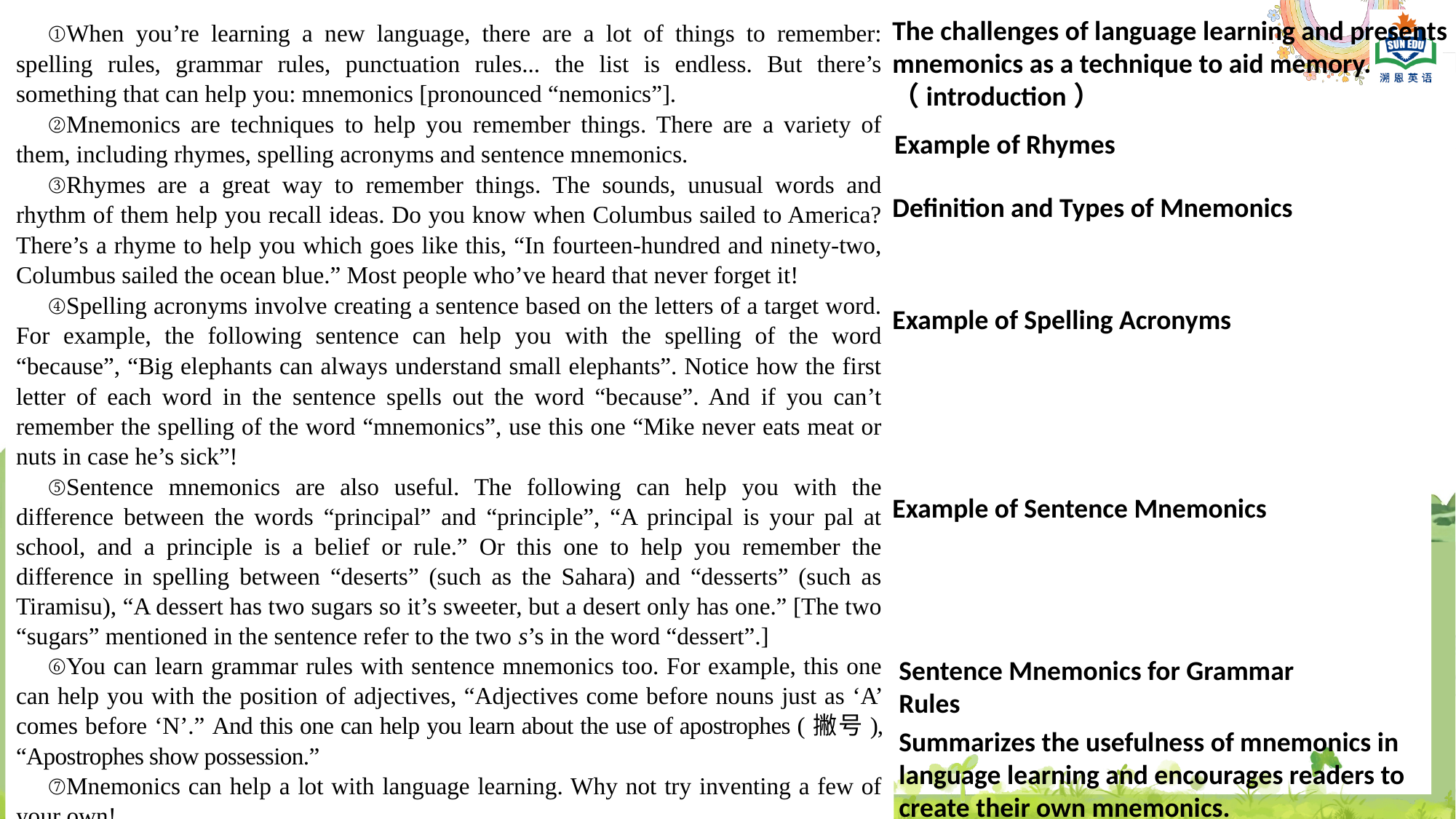

The challenges of language learning and presents mnemonics as a technique to aid memory.（introduction）
①When you’re learning a new language, there are a lot of things to remember: spelling rules, grammar rules, punctuation rules... the list is endless. But there’s something that can help you: mnemonics [pronounced “nemonics”].
②Mnemonics are techniques to help you remember things. There are a variety of them, including rhymes, spelling acronyms and sentence mnemonics.
③Rhymes are a great way to remember things. The sounds, unusual words and rhythm of them help you recall ideas. Do you know when Columbus sailed to America? There’s a rhyme to help you which goes like this, “In fourteen-hundred and ninety-two, Columbus sailed the ocean blue.” Most people who’ve heard that never forget it!
④Spelling acronyms involve creating a sentence based on the letters of a target word. For example, the following sentence can help you with the spelling of the word “because”, “Big elephants can always understand small elephants”. Notice how the first letter of each word in the sentence spells out the word “because”. And if you can’t remember the spelling of the word “mnemonics”, use this one “Mike never eats meat or nuts in case he’s sick”!
⑤Sentence mnemonics are also useful. The following can help you with the difference between the words “principal” and “principle”, “A principal is your pal at school, and a principle is a belief or rule.” Or this one to help you remember the difference in spelling between “deserts” (such as the Sahara) and “desserts” (such as Tiramisu), “A dessert has two sugars so it’s sweeter, but a desert only has one.” [The two “sugars” mentioned in the sentence refer to the two s’s in the word “dessert”.]
⑥You can learn grammar rules with sentence mnemonics too. For example, this one can help you with the position of adjectives, “Adjectives come before nouns just as ‘A’ comes before ‘N’.” And this one can help you learn about the use of apostrophes (撇号), “Apostrophes show possession.”
⑦Mnemonics can help a lot with language learning. Why not try inventing a few of your own!
Example of Rhymes
Definition and Types of Mnemonics
Example of Spelling Acronyms
Example of Sentence Mnemonics
Sentence Mnemonics for Grammar Rules
Summarizes the usefulness of mnemonics in language learning and encourages readers to create their own mnemonics.